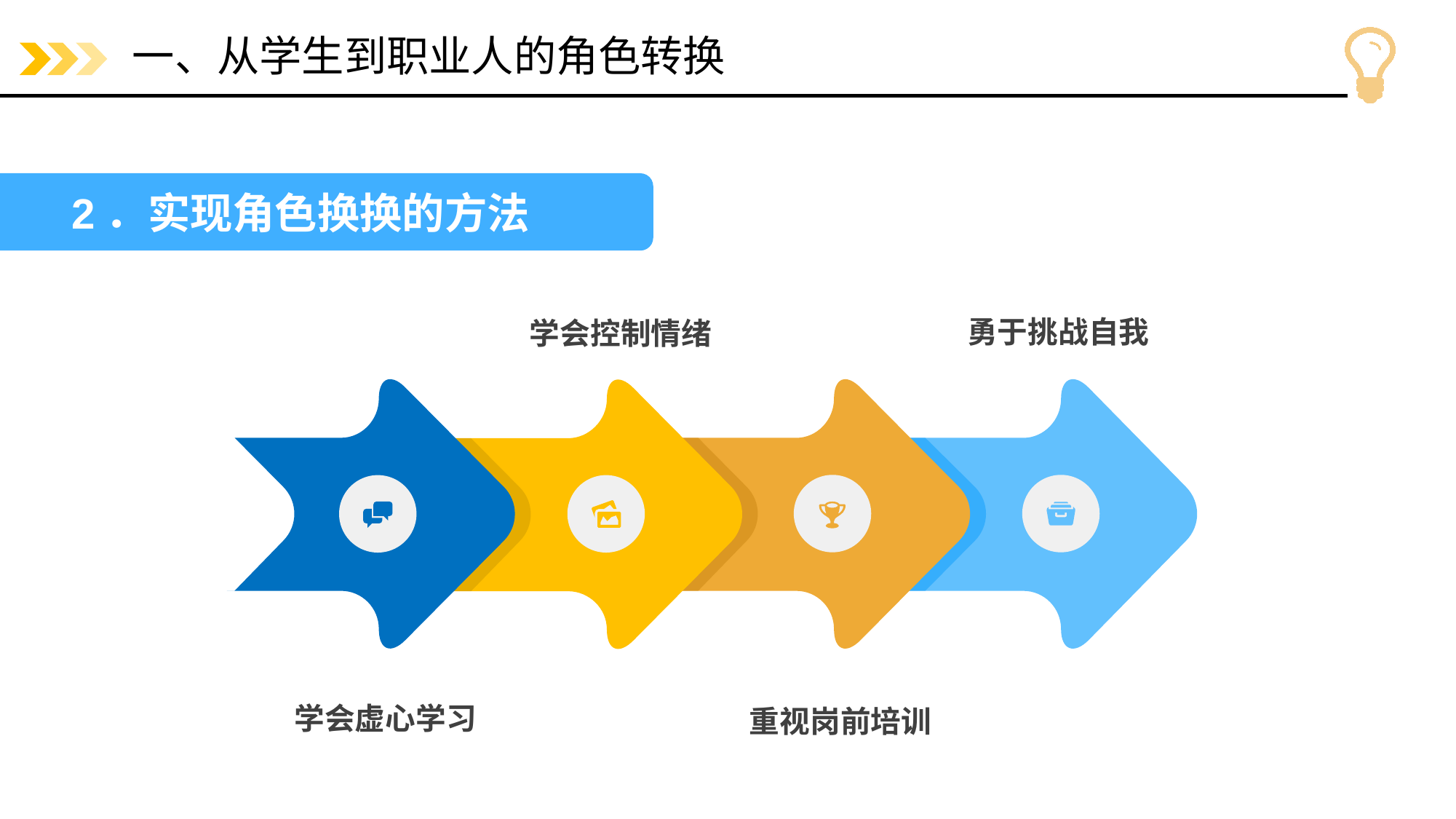

4
# 一、从学生到职业人的角色转换
2．实现角色换换的方法
勇于挑战自我
学会控制情绪

学会虚心学习
重视岗前培训